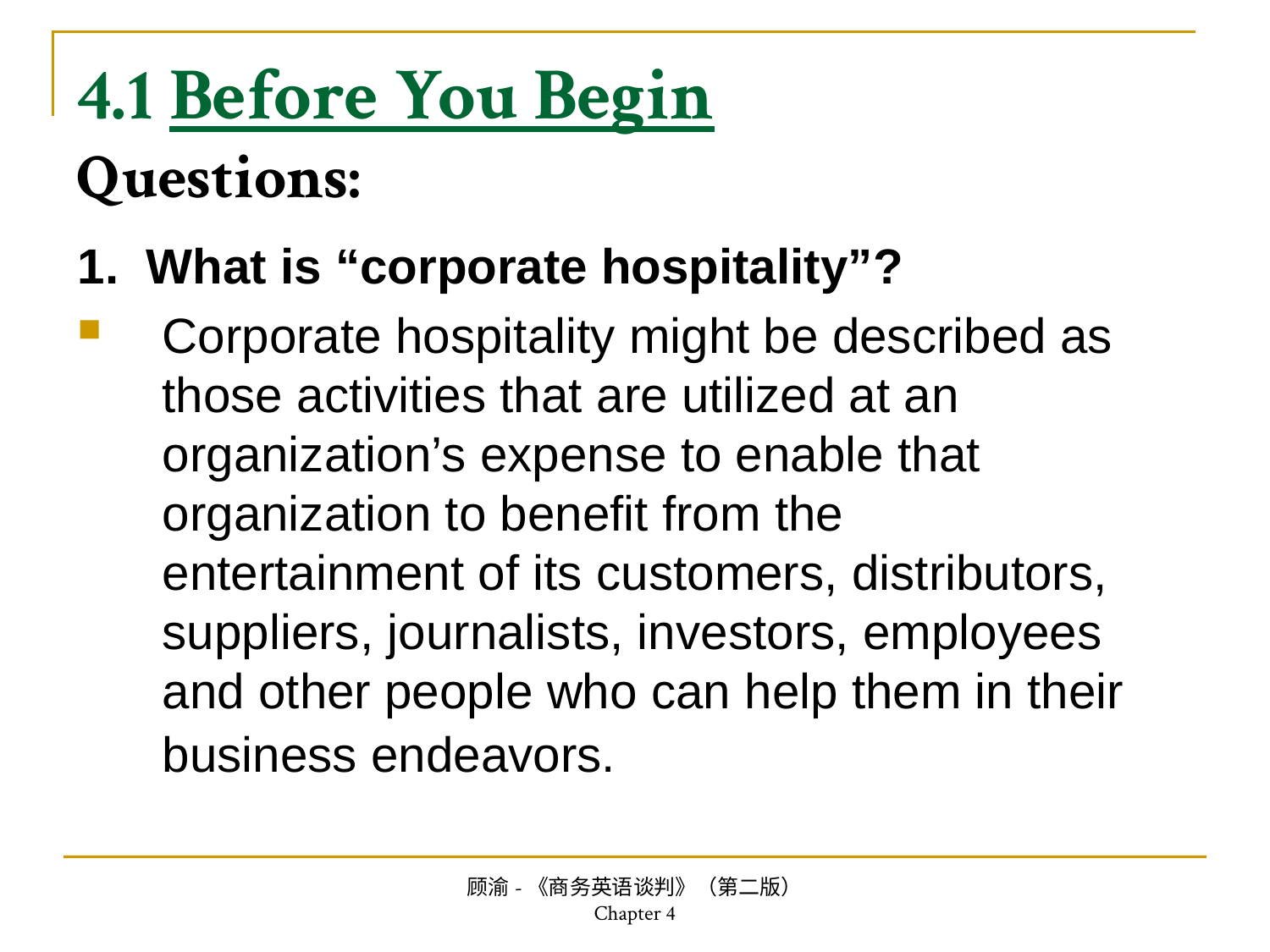

# 4.1 Before You Begin Questions:
1.  What is “corporate hospitality”?
Corporate hospitality might be described as those activities that are utilized at an organization’s expense to enable that organization to benefit from the entertainment of its customers, distributors, suppliers, journalists, investors, employees and other people who can help them in their business endeavors.

5
顾渝-《商务英语谈判》（第二版） Chapter 4